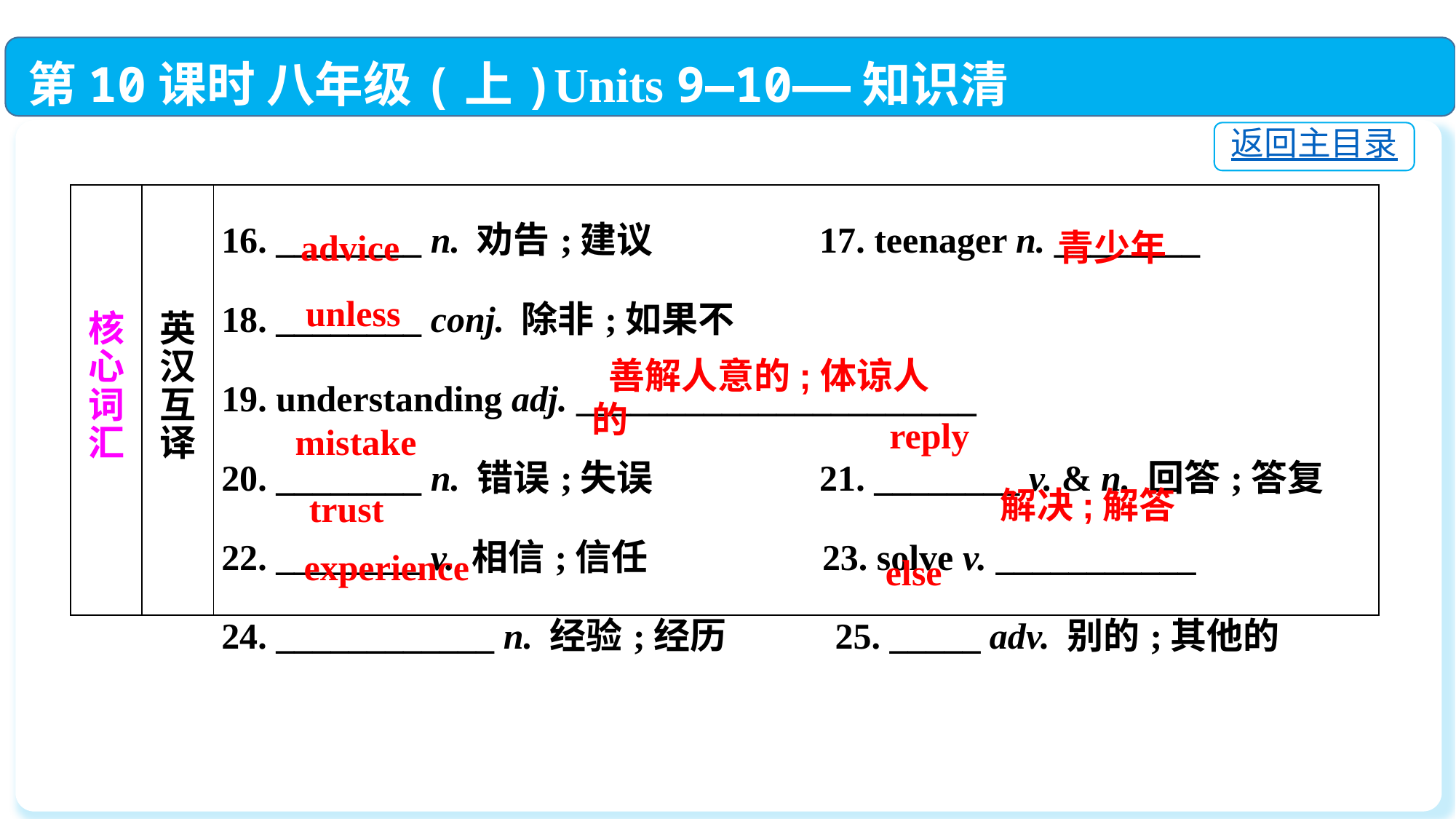

第10课时 八年级(上)Units 9—10——知识清单

返回主目录
| 核 心 词 汇 | 英 汉 互 译 | 16. \_\_\_\_\_\_\_\_ n. 劝告;建议 17. teenager n. \_\_\_\_\_\_\_\_　　　 18. \_\_\_\_\_\_\_\_ conj. 除非;如果不 19. understanding adj. \_\_\_\_\_\_\_\_\_\_\_\_\_\_\_\_\_\_\_\_\_\_　　　 20. \_\_\_\_\_\_\_\_ n. 错误;失误 21. \_\_\_\_\_\_\_\_ v. & n. 回答;答复 22. \_\_\_\_\_\_\_\_ v. 相信;信任 23. solve v. \_\_\_\_\_\_\_\_\_\_\_　　　 24. \_\_\_\_\_\_\_\_\_\_\_\_ n. 经验;经历 25. \_\_\_\_\_ adv. 别的;其他的 |
| --- | --- | --- |
advice
青少年
unless
 善解人意的;体谅人的
 reply
 mistake
解决;解答
trust
 experience
  else